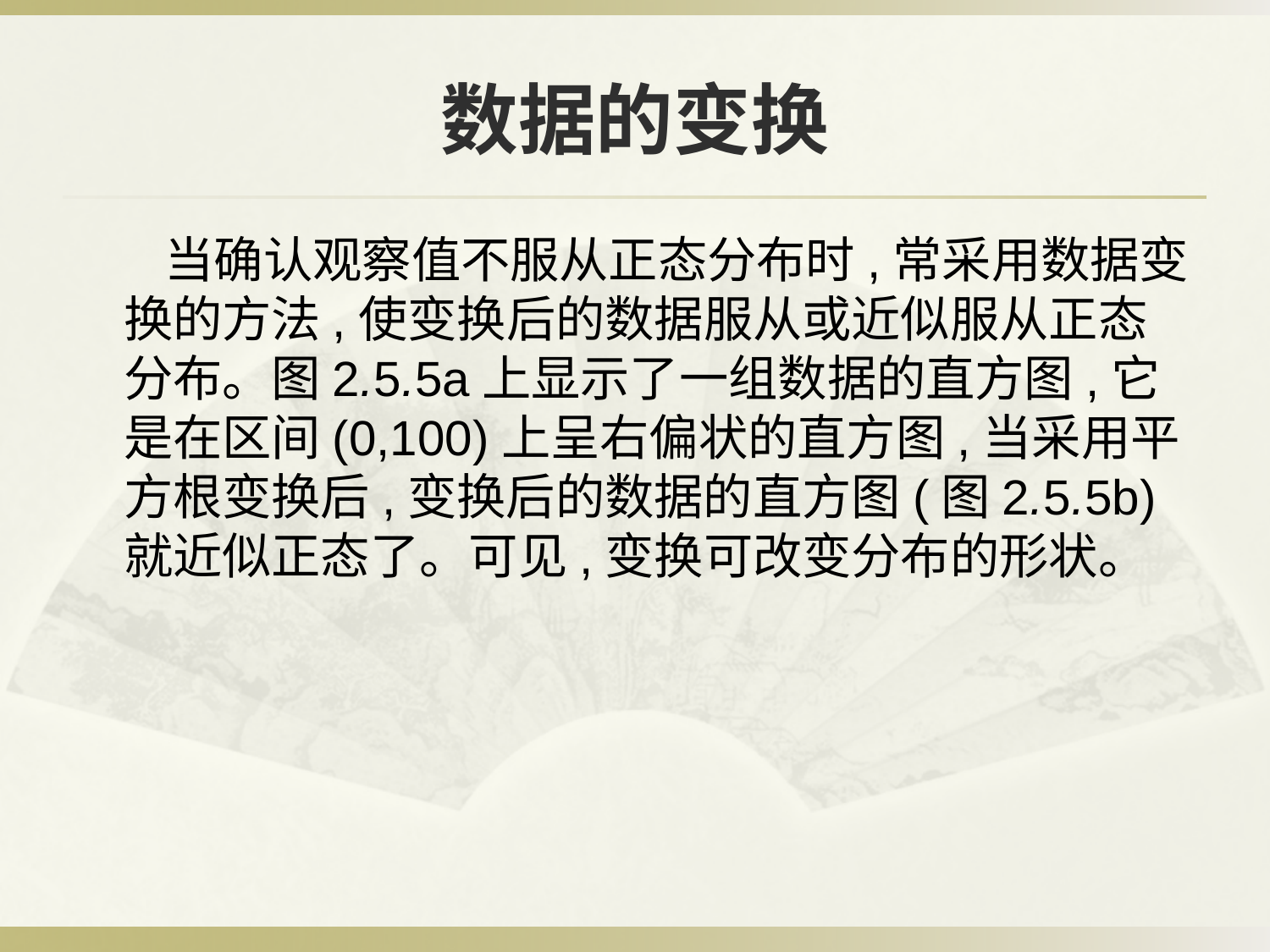

# 数据的变换
       当确认观察值不服从正态分布时,常采用数据变换的方法,使变换后的数据服从或近似服从正态分布。图2.5.5a上显示了一组数据的直方图,它是在区间(0,100)上呈右偏状的直方图,当采用平方根变换后,变换后的数据的直方图(图2.5.5b)就近似正态了。可见,变换可改变分布的形状。